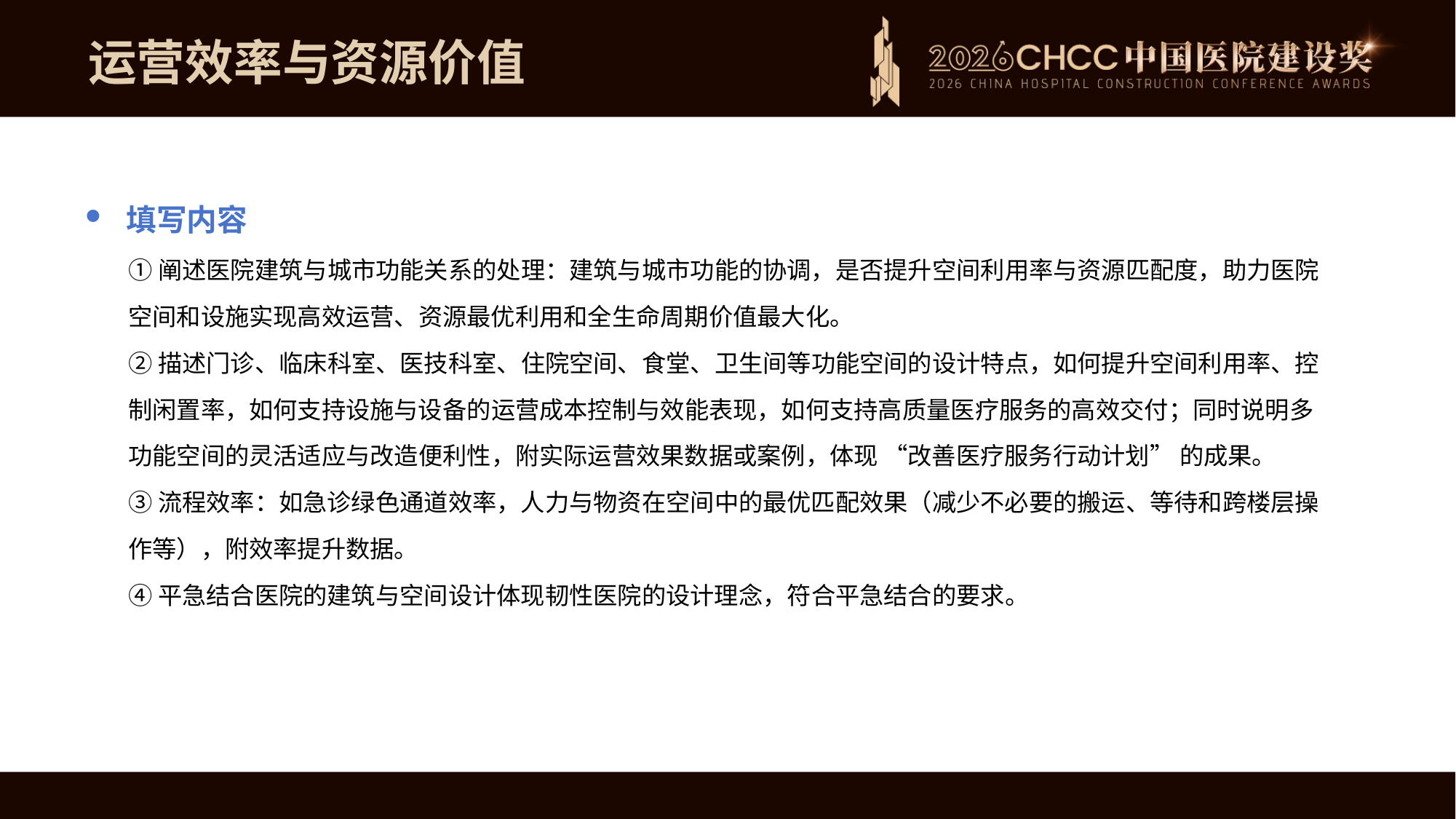

运营效率与资源价值
填写内容
①阐述医院建筑与城市功能关系的处理：建筑与城市功能的协调，是否提升空间利用率与资源匹配度，助力医院空间和设施实现高效运营、资源最优利用和全生命周期价值最大化。
②描述门诊、临床科室、医技科室、住院空间、食堂、卫生间等功能空间的设计特点，如何提升空间利用率、控制闲置率，如何支持设施与设备的运营成本控制与效能表现，如何支持高质量医疗服务的高效交付；同时说明多功能空间的灵活适应与改造便利性，附实际运营效果数据或案例，体现 “改善医疗服务行动计划” 的成果。
③流程效率：如急诊绿色通道效率，人力与物资在空间中的最优匹配效果（减少不必要的搬运、等待和跨楼层操作等），附效率提升数据。
④平急结合医院的建筑与空间设计体现韧性医院的设计理念，符合平急结合的要求。